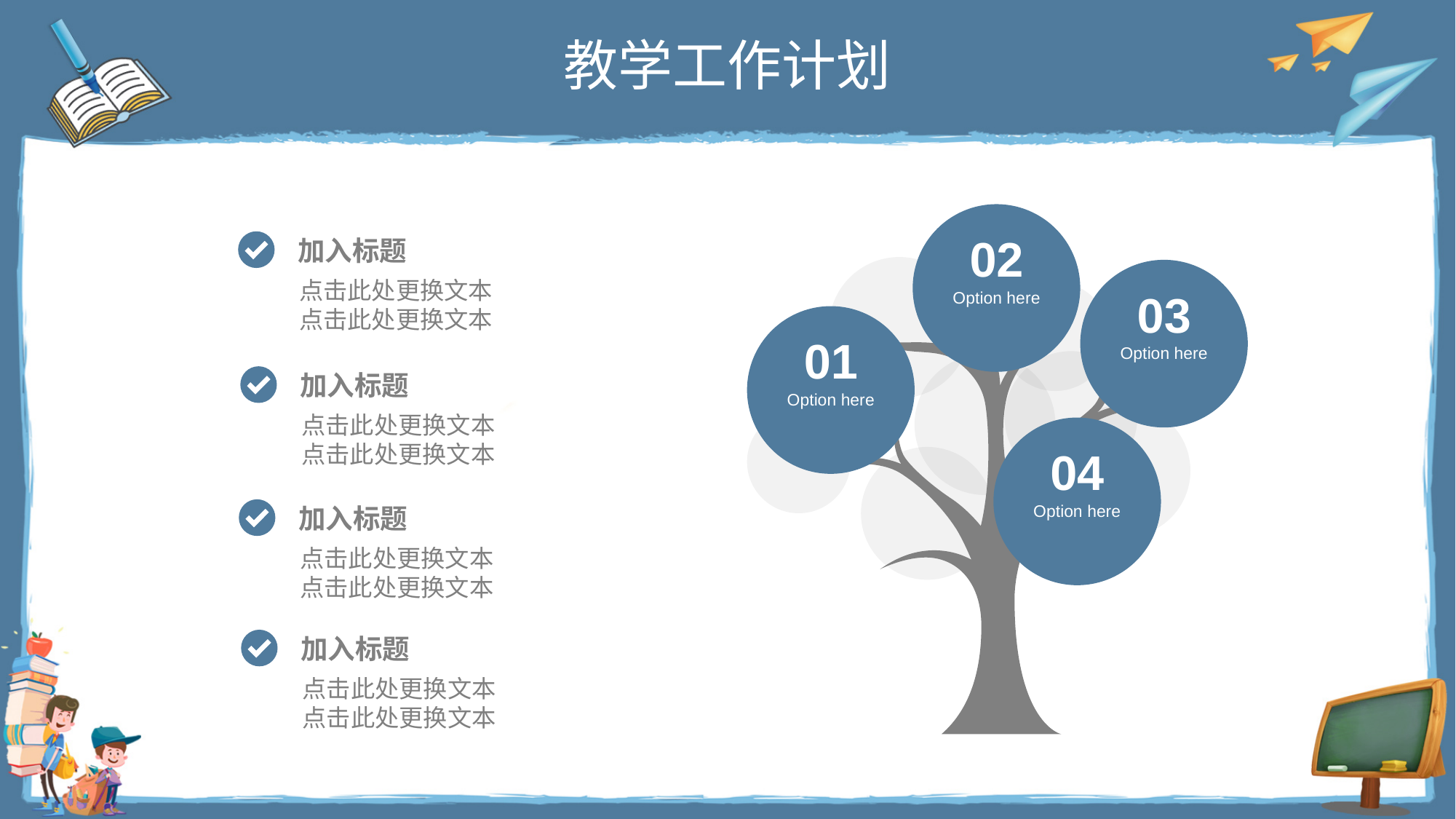

教学工作计划
02
Option here

03
Option here

01
Option here

04
Option here

加入标题

点击此处更换文本
点击此处更换文本
加入标题

点击此处更换文本
点击此处更换文本
加入标题

点击此处更换文本
点击此处更换文本
加入标题

点击此处更换文本
点击此处更换文本